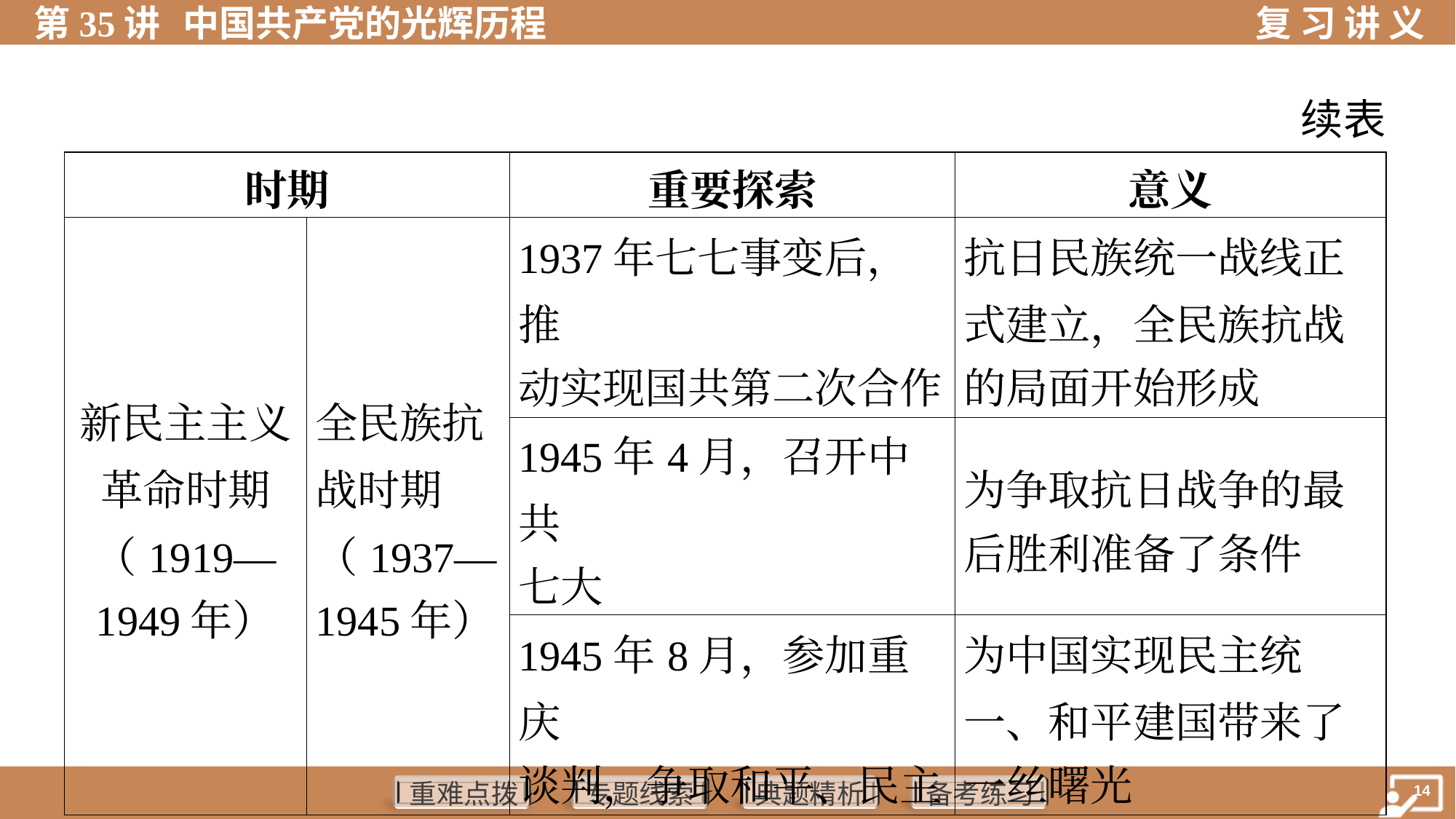

续表
| 时期 |  | 重要探索 | 意义 |
| --- | --- | --- | --- |
| 新民主主义 革命时期 （1919— 1949年） | 全民族抗 战时期 （1937— 1945年） | 1937年七七事变后，推 动实现国共第二次合作 | 抗日民族统一战线正 式建立，全民族抗战 的局面开始形成 |
|  |  | 1945年4月，召开中共 七大 | 为争取抗日战争的最 后胜利准备了条件 |
|  |  | 1945年8月，参加重庆 谈判，争取和平、民主 | 为中国实现民主统 一、和平建国带来了 一丝曙光 |